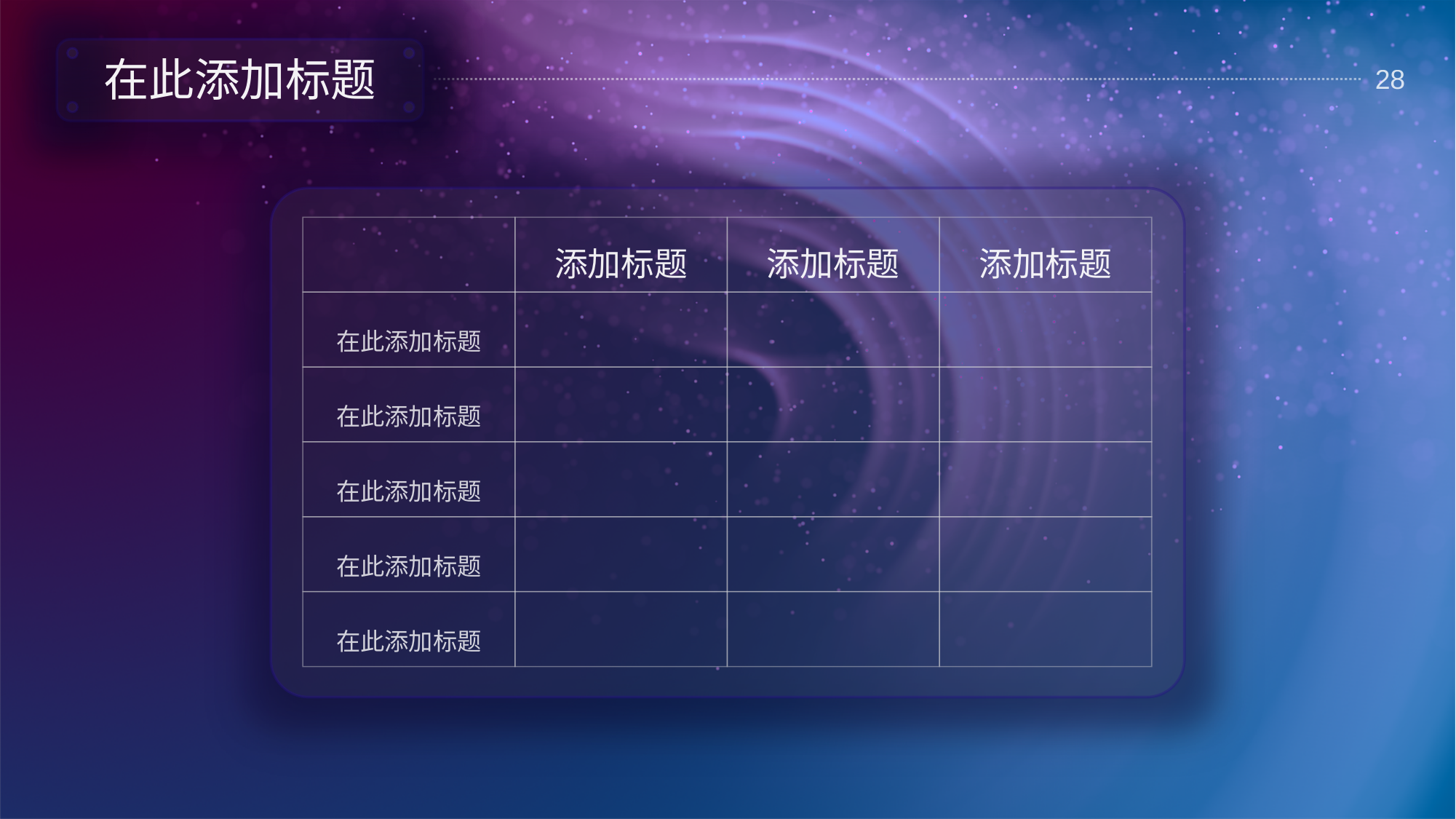

在此添加标题

添加标题
添加标题
添加标题
在此添加标题

在此添加标题

在此添加标题

在此添加标题

在此添加标题